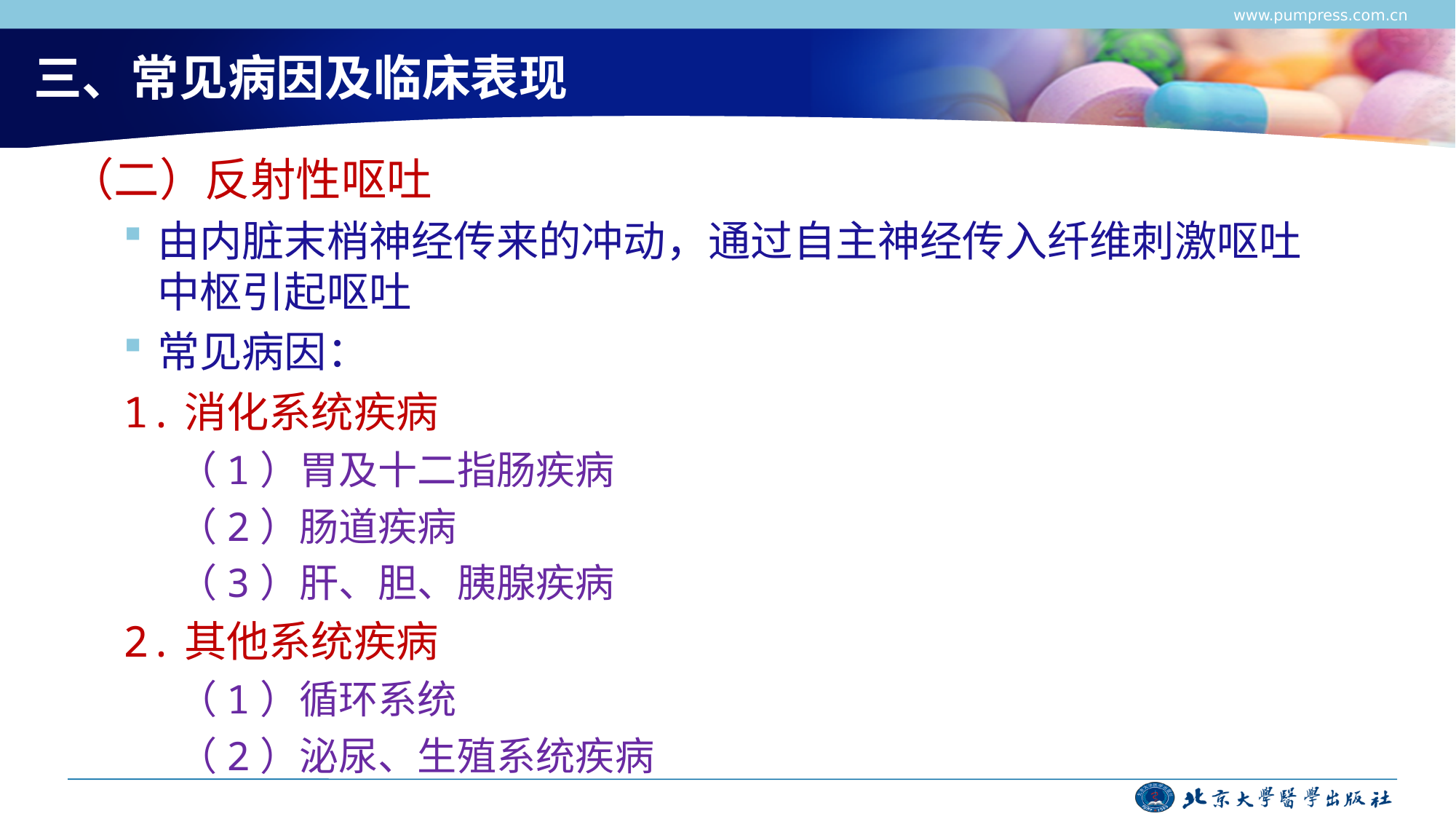

www.pumpress.com.cn
# 三、常见病因及临床表现
（二）反射性呕吐
由内脏末梢神经传来的冲动，通过自主神经传入纤维刺激呕吐中枢引起呕吐
常见病因：
1.消化系统疾病
（1）胃及十二指肠疾病
（2）肠道疾病
（3）肝、胆、胰腺疾病
2.其他系统疾病
（1）循环系统
（2）泌尿、生殖系统疾病